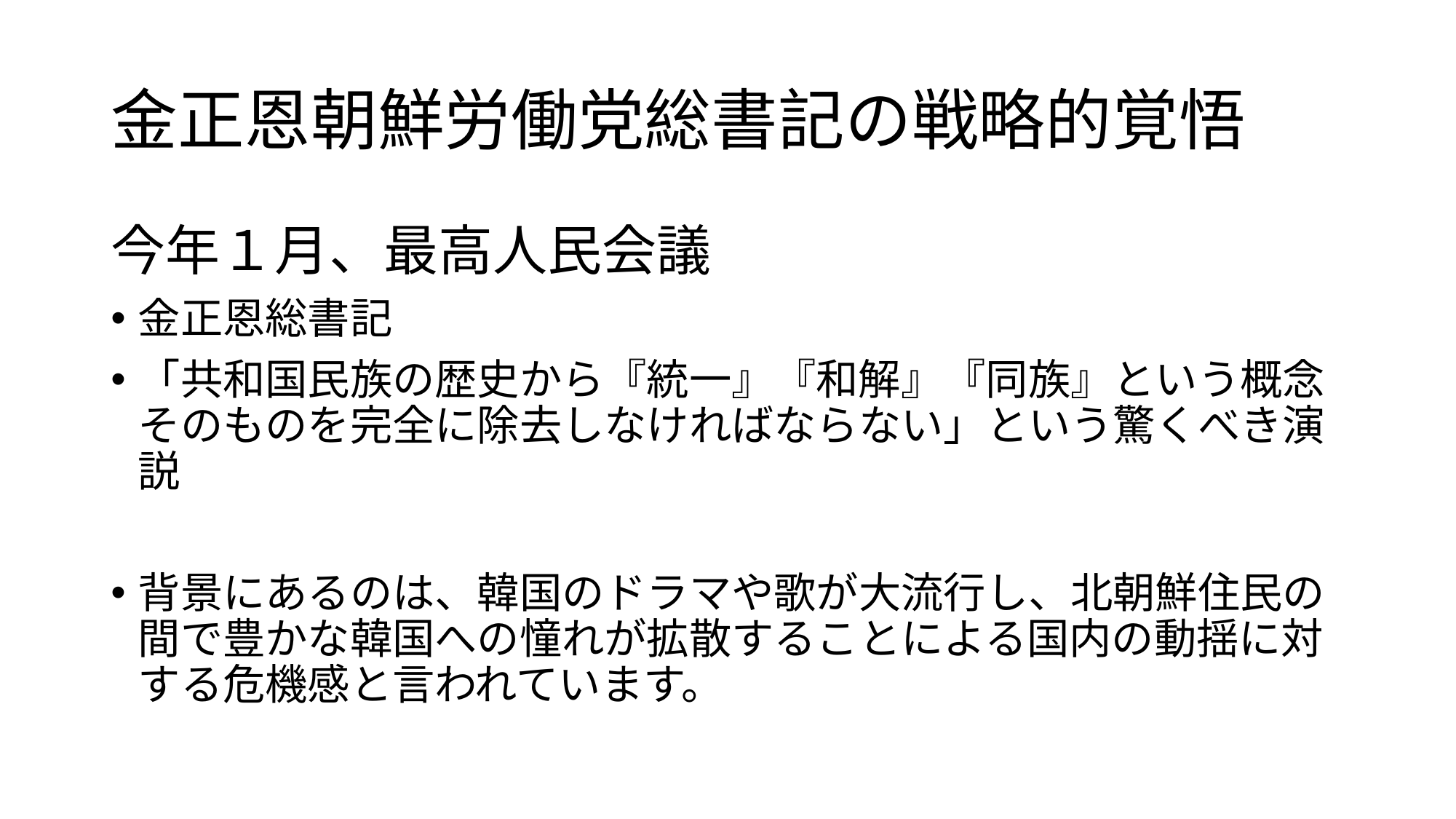

# 金正恩朝鮮労働党総書記の戦略的覚悟
今年１月、最高人民会議
金正恩総書記
「共和国民族の歴史から『統一』『和解』『同族』という概念そのものを完全に除去しなければならない」という驚くべき演説

背景にあるのは、韓国のドラマや歌が大流行し、北朝鮮住民の間で豊かな韓国への憧れが拡散することによる国内の動揺に対する危機感と言われています。